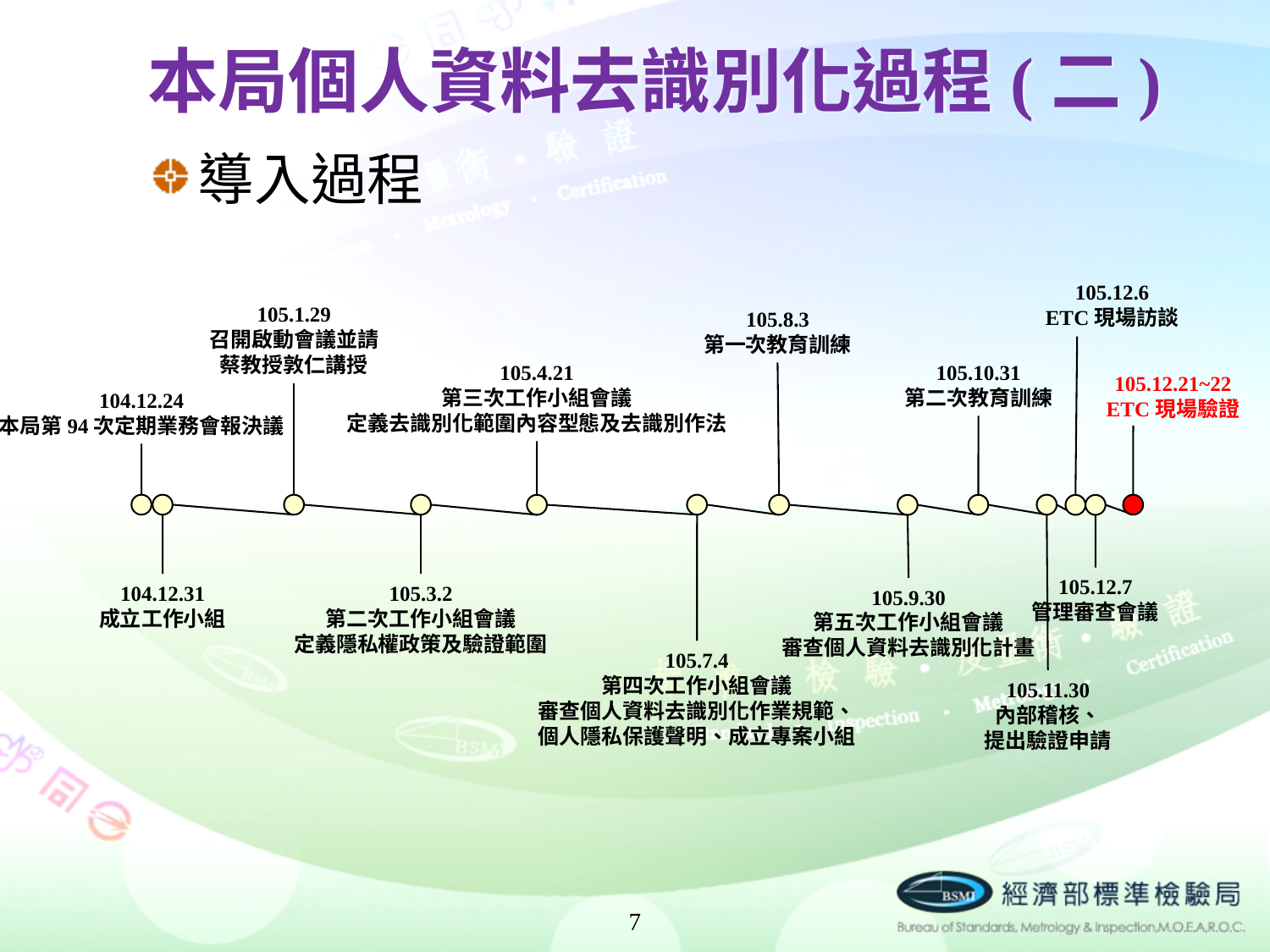

# 本局個人資料去識別化過程(二)
導入過程
105.12.6
ETC現場訪談
105.1.29
召開啟動會議並請
蔡教授敦仁講授
105.8.3
第一次教育訓練
105.4.21
第三次工作小組會議
定義去識別化範圍內容型態及去識別作法
105.10.31
第二次教育訓練
105.12.21~22
ETC現場驗證
104.12.24
本局第94次定期業務會報決議

105.12.7
管理審查會議
105.3.2
第二次工作小組會議
定義隱私權政策及驗證範圍
104.12.31
成立工作小組
105.9.30
第五次工作小組會議
審查個人資料去識別化計畫
105.7.4
第四次工作小組會議
審查個人資料去識別化作業規範、
個人隱私保護聲明、成立專案小組
105.11.30
內部稽核、
提出驗證申請
8